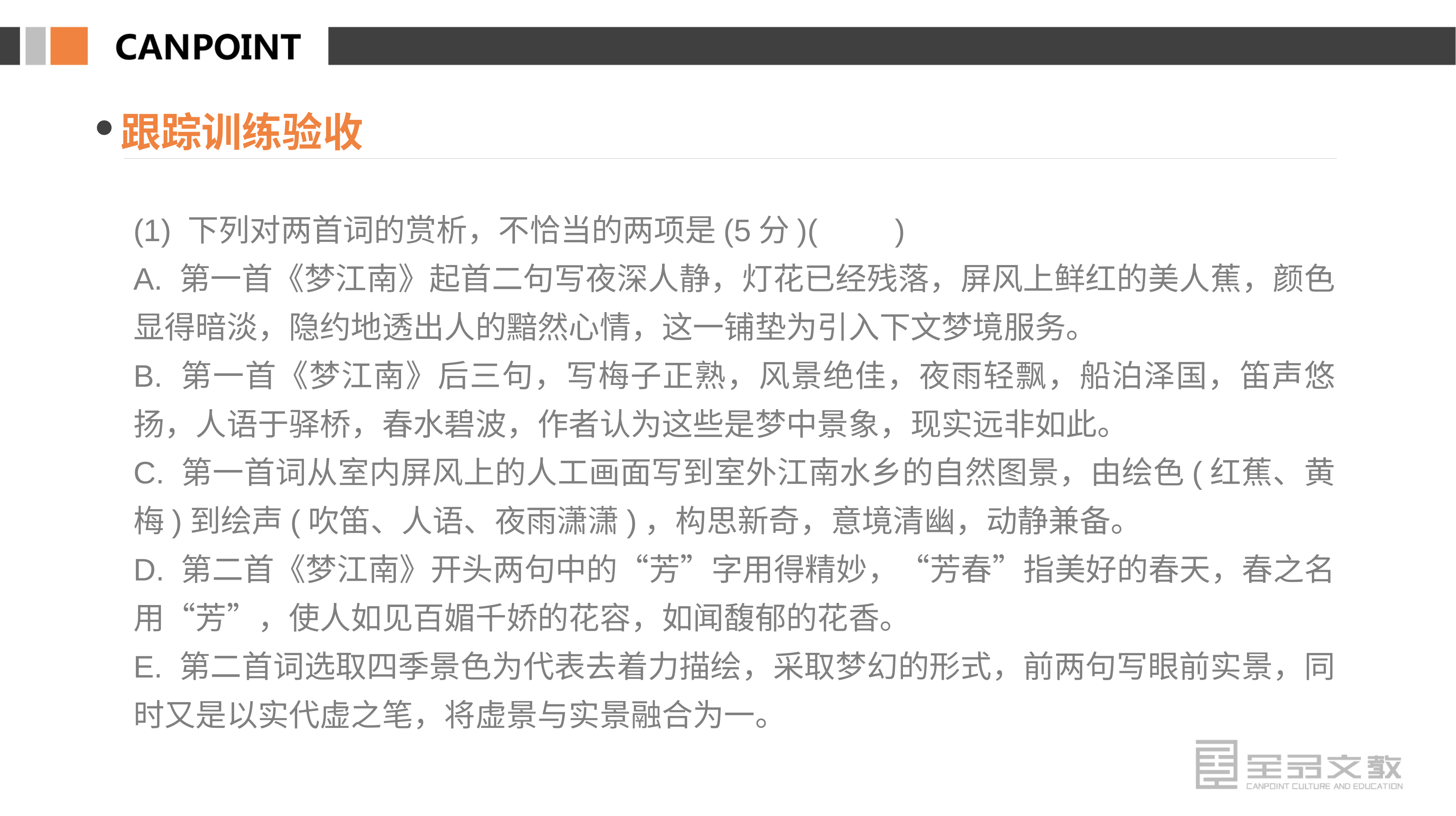

跟踪训练验收

(1) 下列对两首词的赏析，不恰当的两项是(5分)(　　)
A. 第一首《梦江南》起首二句写夜深人静，灯花已经残落，屏风上鲜红的美人蕉，颜色显得暗淡，隐约地透出人的黯然心情，这一铺垫为引入下文梦境服务。
B. 第一首《梦江南》后三句，写梅子正熟，风景绝佳，夜雨轻飘，船泊泽国，笛声悠扬，人语于驿桥，春水碧波，作者认为这些是梦中景象，现实远非如此。
C. 第一首词从室内屏风上的人工画面写到室外江南水乡的自然图景，由绘色(红蕉、黄梅)到绘声(吹笛、人语、夜雨潇潇)，构思新奇，意境清幽，动静兼备。
D. 第二首《梦江南》开头两句中的“芳”字用得精妙，“芳春”指美好的春天，春之名用“芳”，使人如见百媚千娇的花容，如闻馥郁的花香。
E. 第二首词选取四季景色为代表去着力描绘，采取梦幻的形式，前两句写眼前实景，同时又是以实代虚之笔，将虚景与实景融合为一。